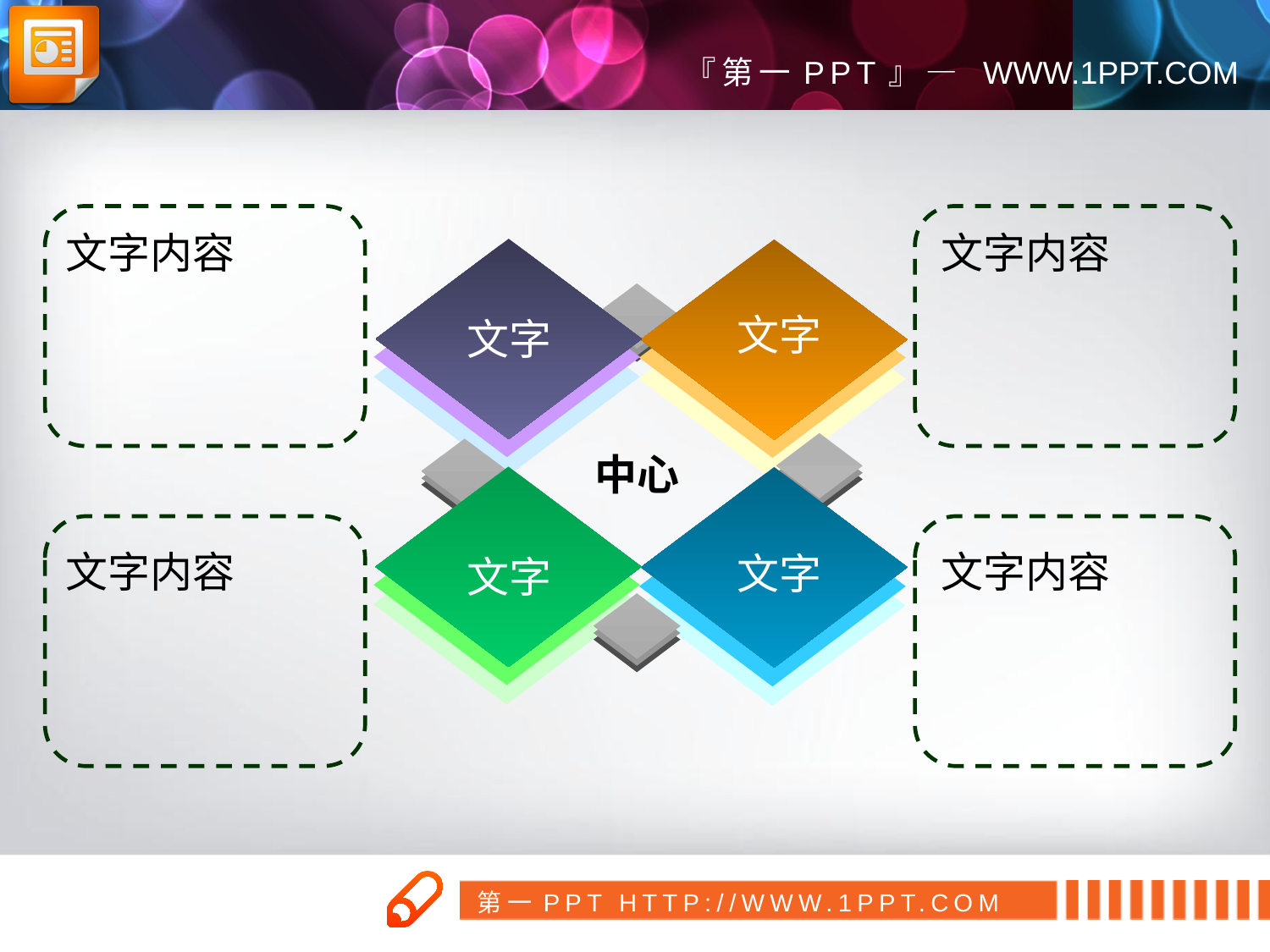

文字内容
文字内容

文字
文字

中心

文字内容
文字内容
文字
文字